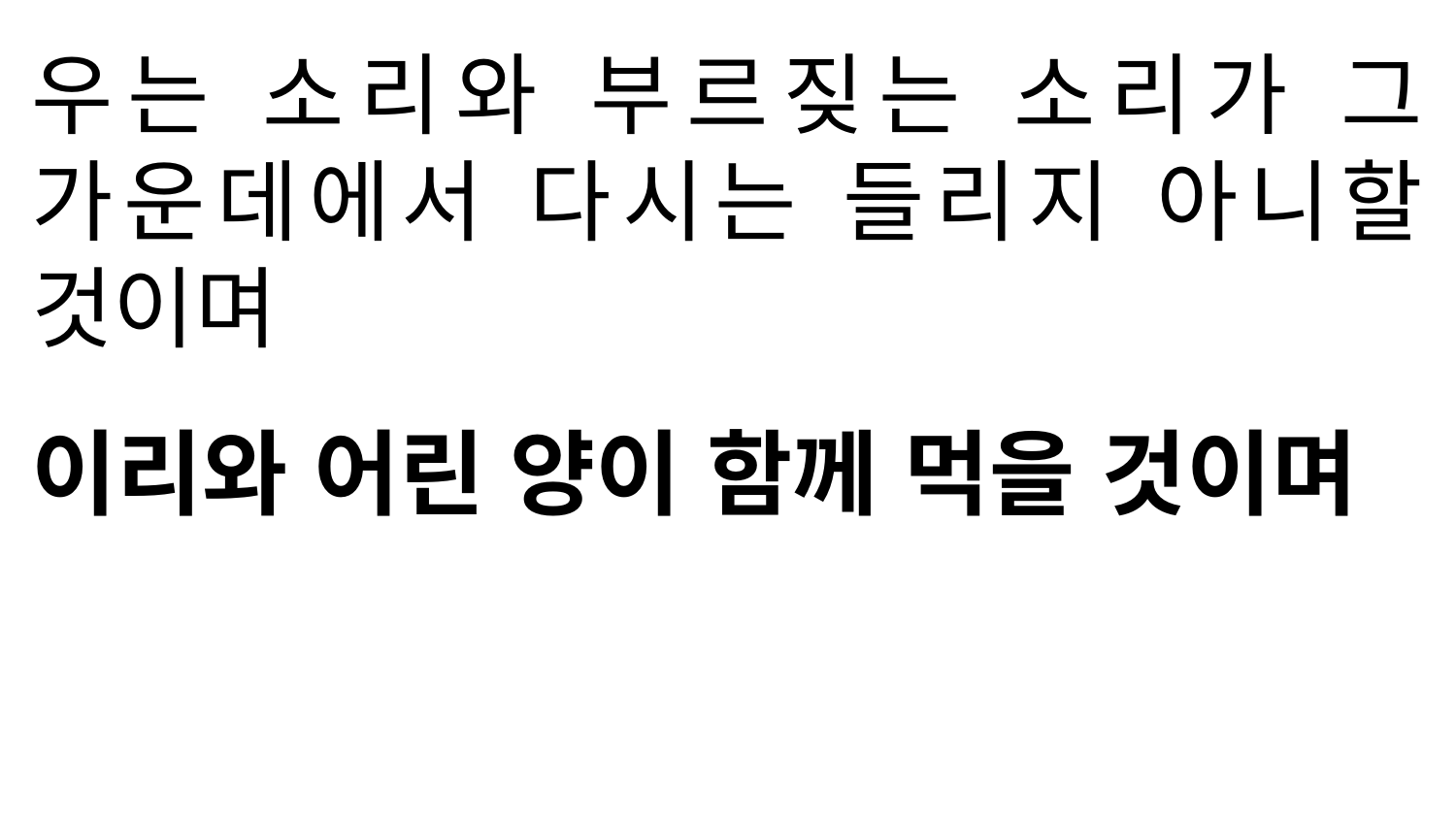

우는 소리와 부르짖는 소리가 그 가운데에서 다시는 들리지 아니할 것이며
이리와 어린 양이 함께 먹을 것이며